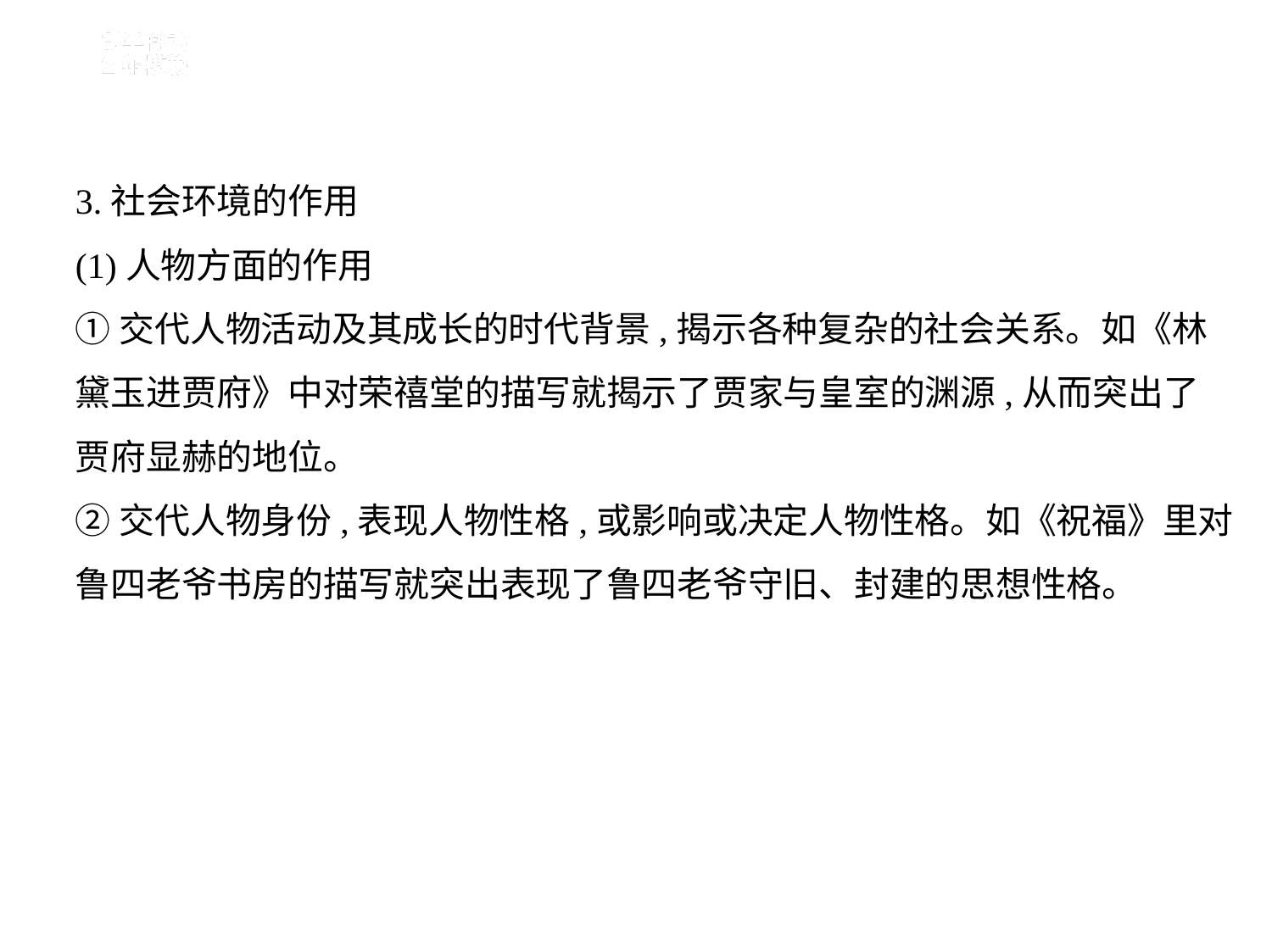

3.社会环境的作用
(1)人物方面的作用
①交代人物活动及其成长的时代背景,揭示各种复杂的社会关系。如《林
黛玉进贾府》中对荣禧堂的描写就揭示了贾家与皇室的渊源,从而突出了
贾府显赫的地位。
②交代人物身份,表现人物性格,或影响或决定人物性格。如《祝福》里对
鲁四老爷书房的描写就突出表现了鲁四老爷守旧、封建的思想性格。